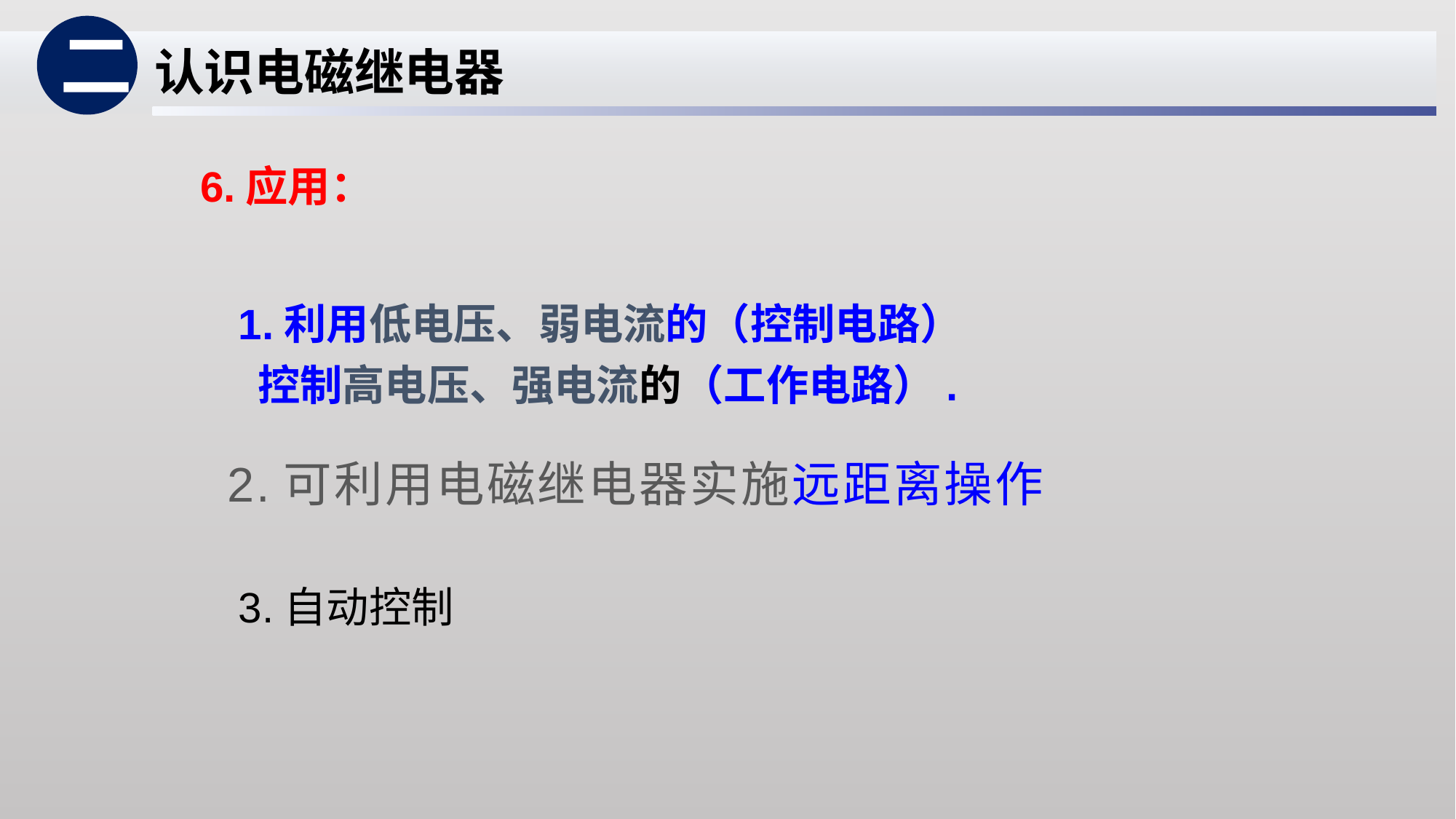

二

认识电磁继电器

6.应用：
1.利用低电压、弱电流的（控制电路）
  控制高电压、强电流的（工作电路）.
 2.可利用电磁继电器实施远距离操作
3.自动控制